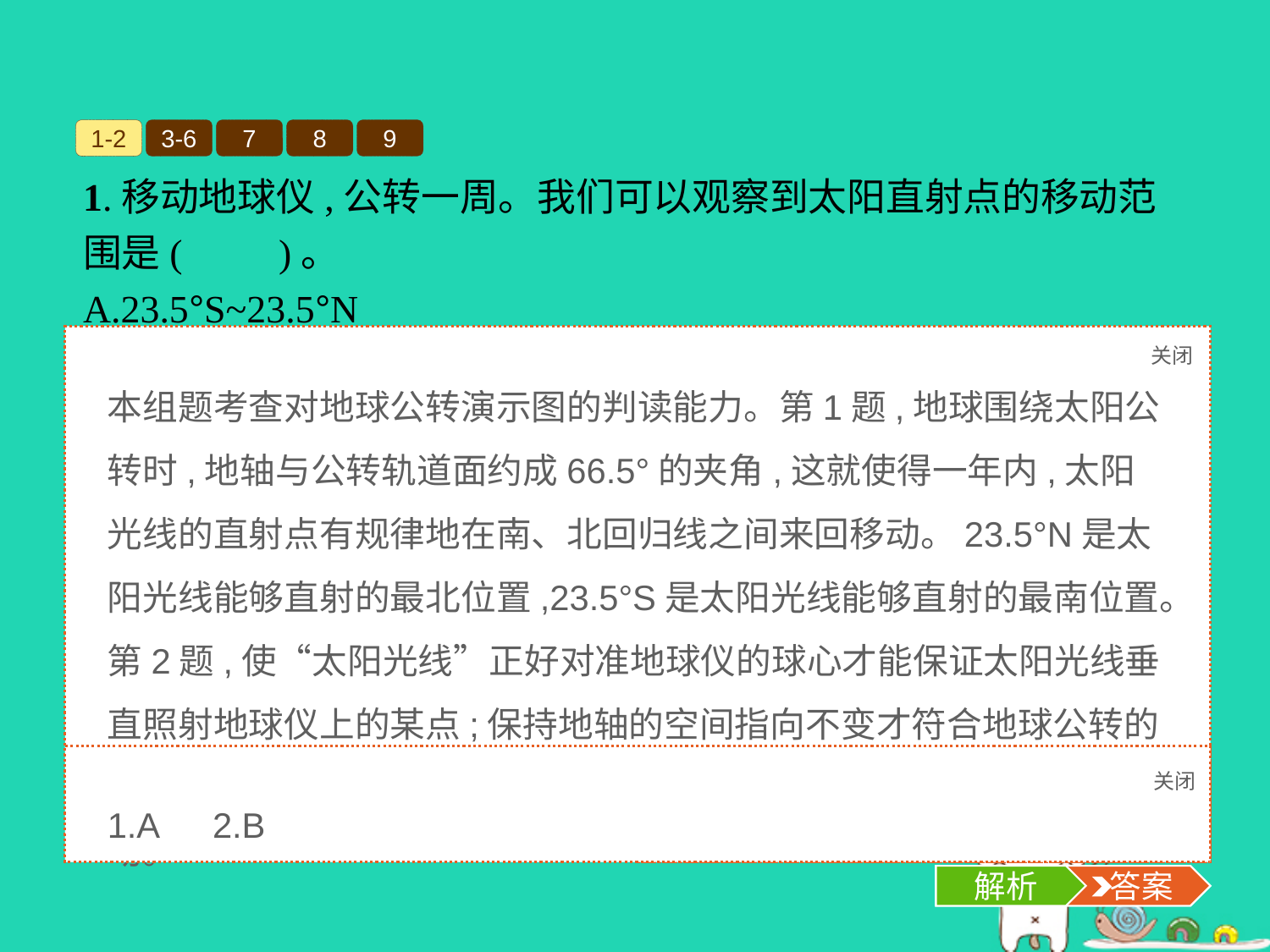

1-2
3-6
7
8
9
1.移动地球仪,公转一周。我们可以观察到太阳直射点的移动范围是(　　)。
A.23.5°S~23.5°N
B.66.5°S~66.5°N
C.90°S~90°N
D.始终直射赤道
2.为了保证演示成功,移动过程中我们需要注意 (　　)。
①使“太阳光线”正好对准地球仪的球心　②保持地轴的空间指向不变　③按照顺时针方向移动　④按照逆时针方向移动
A.①②③	B.①②④
C.②③④	D.①②③④

关闭
解析

本组题考查对地球公转演示图的判读能力。第1题,地球围绕太阳公转时,地轴与公转轨道面约成66.5°的夹角,这就使得一年内,太阳光线的直射点有规律地在南、北回归线之间来回移动。23.5°N是太阳光线能够直射的最北位置,23.5°S是太阳光线能够直射的最南位置。第2题,使“太阳光线”正好对准地球仪的球心才能保证太阳光线垂直照射地球仪上的某点;保持地轴的空间指向不变才符合地球公转的特点;地球公转方向与自转方向一致,从北极上空看为逆时针方向转动。

关闭
解析
  答案

1.A　2.B
解析
  答案